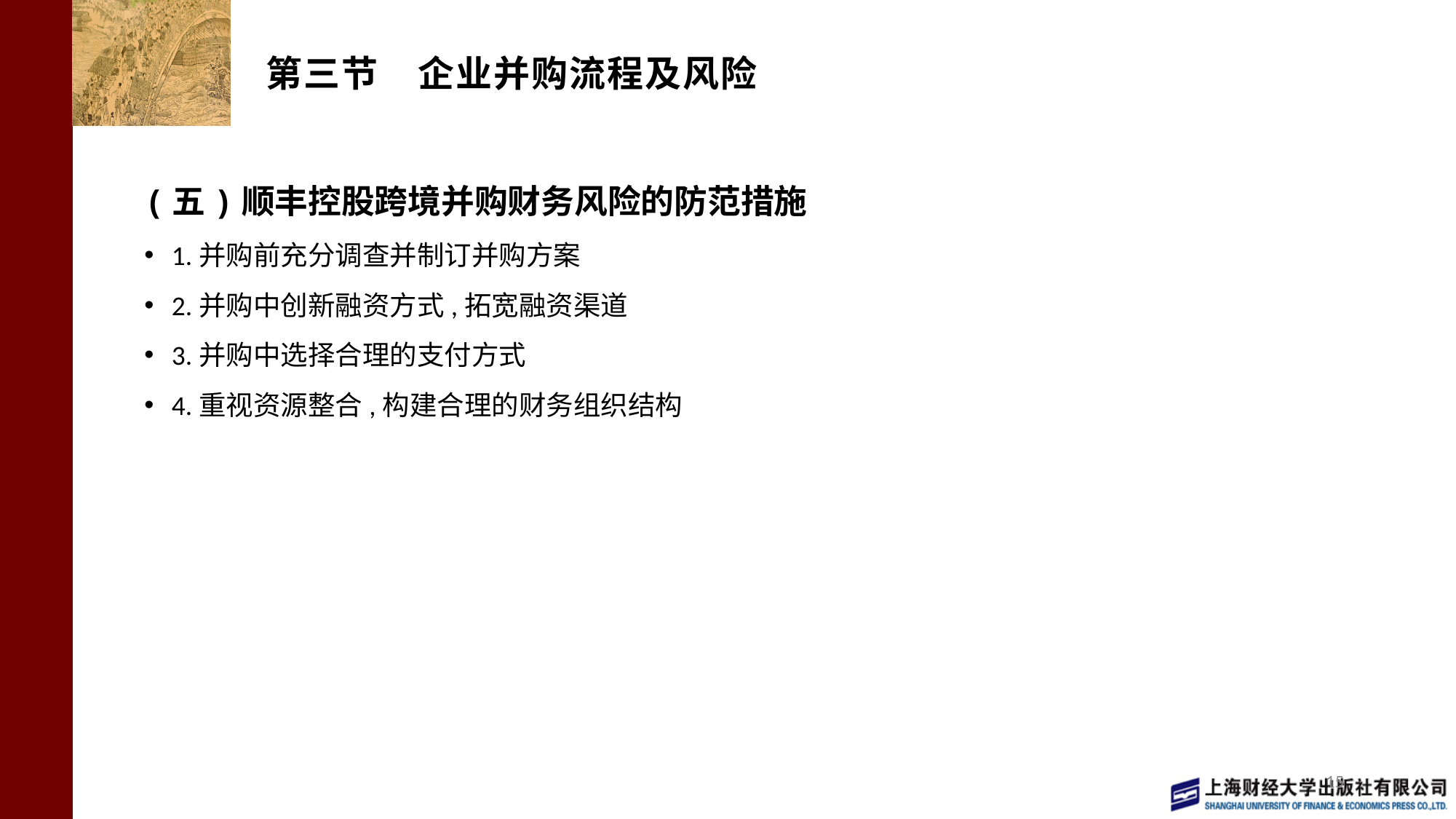

# 第三节    企业并购流程及风险
(五)顺丰控股跨境并购财务风险的防范措施
1.并购前充分调查并制订并购方案
2.并购中创新融资方式,拓宽融资渠道
3.并购中选择合理的支付方式
4.重视资源整合,构建合理的财务组织结构
15